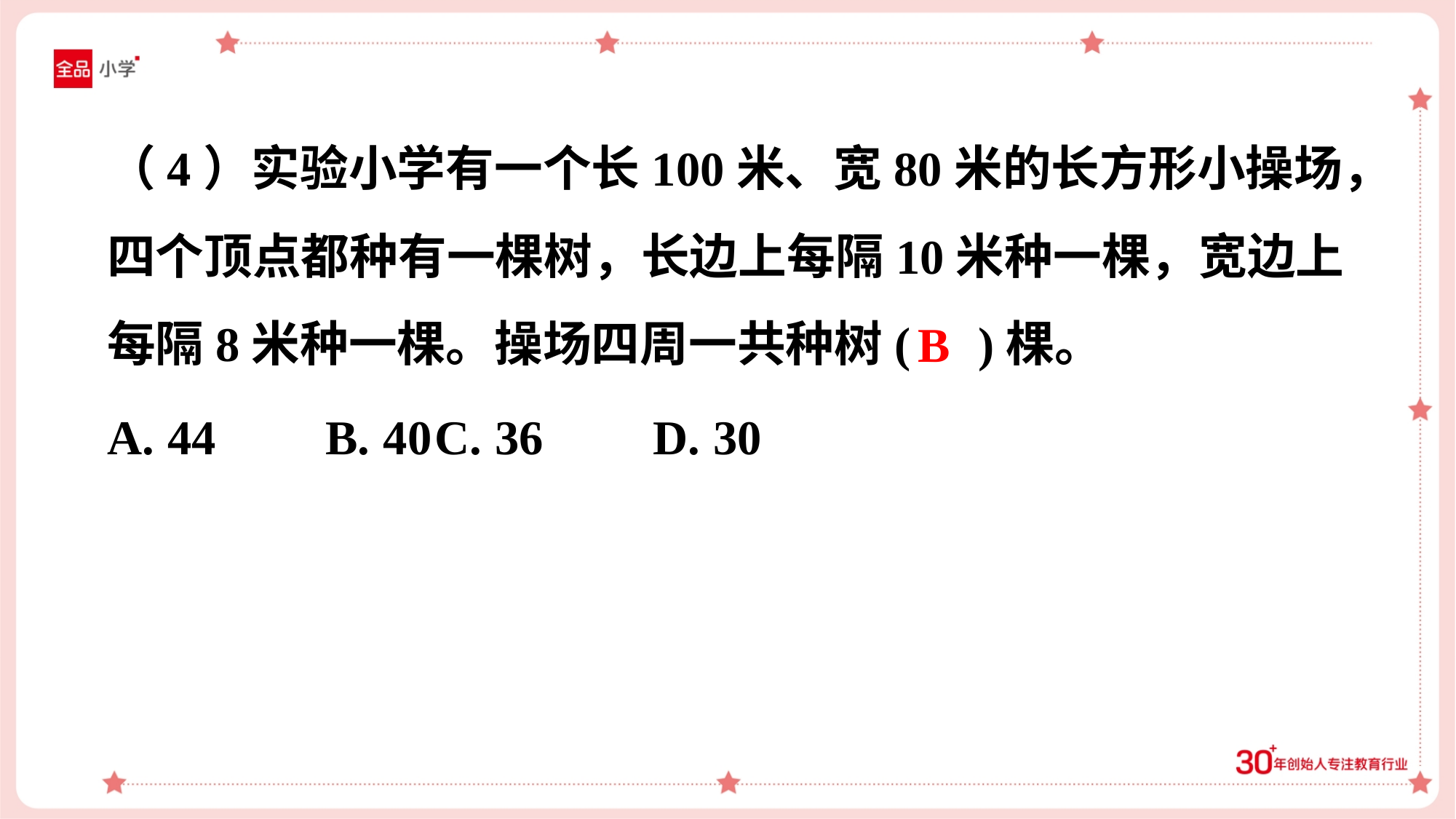

（4）实验小学有一个长100米、宽80米的长方形小操场，
四个顶点都种有一棵树，长边上每隔10米种一棵，宽边上
每隔8米种一棵。操场四周一共种树(     )棵。
B
A. 44	B. 40	C. 36	D. 30